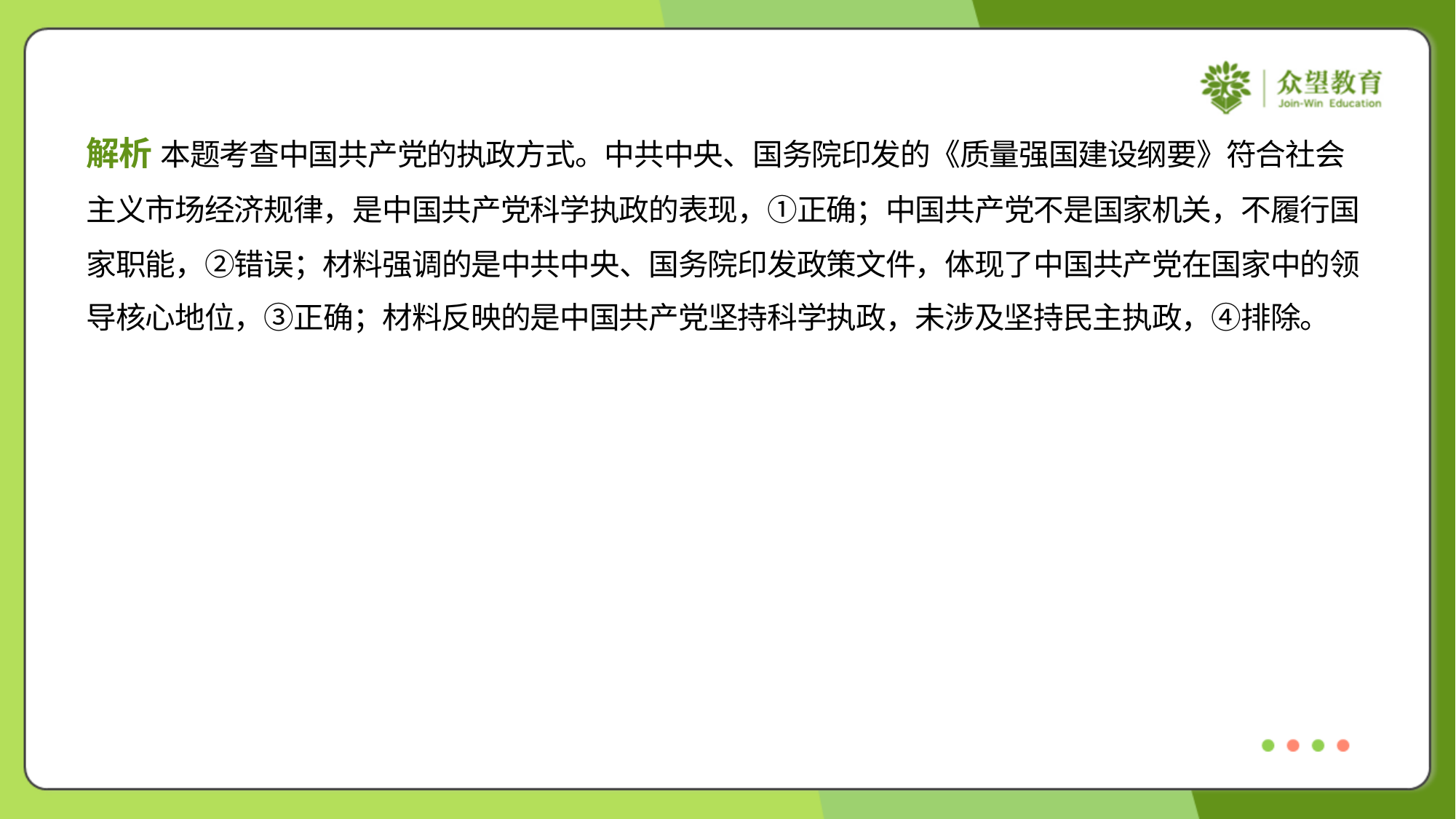

解析 本题考查中国共产党的执政方式。中共中央、国务院印发的《质量强国建设纲要》符合社会
主义市场经济规律，是中国共产党科学执政的表现，①正确；中国共产党不是国家机关，不履行国
家职能，②错误；材料强调的是中共中央、国务院印发政策文件，体现了中国共产党在国家中的领
导核心地位，③正确；材料反映的是中国共产党坚持科学执政，未涉及坚持民主执政，④排除。